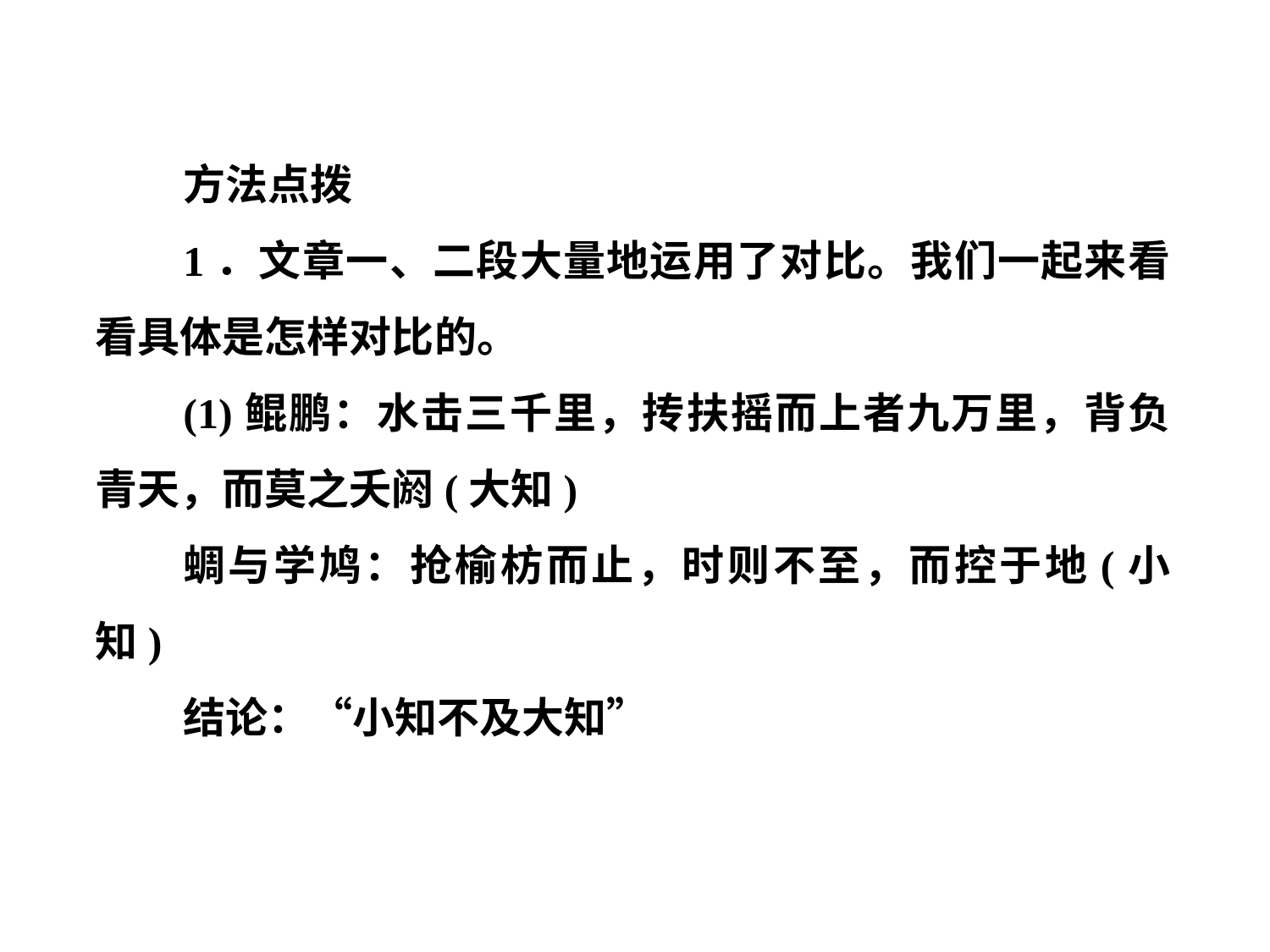

方法点拨
1．文章一、二段大量地运用了对比。我们一起来看看具体是怎样对比的。
(1)鲲鹏：水击三千里，抟扶摇而上者九万里，背负青天，而莫之夭阏(大知)
蜩与学鸠：抢榆枋而止，时则不至，而控于地(小知)
结论：“小知不及大知”